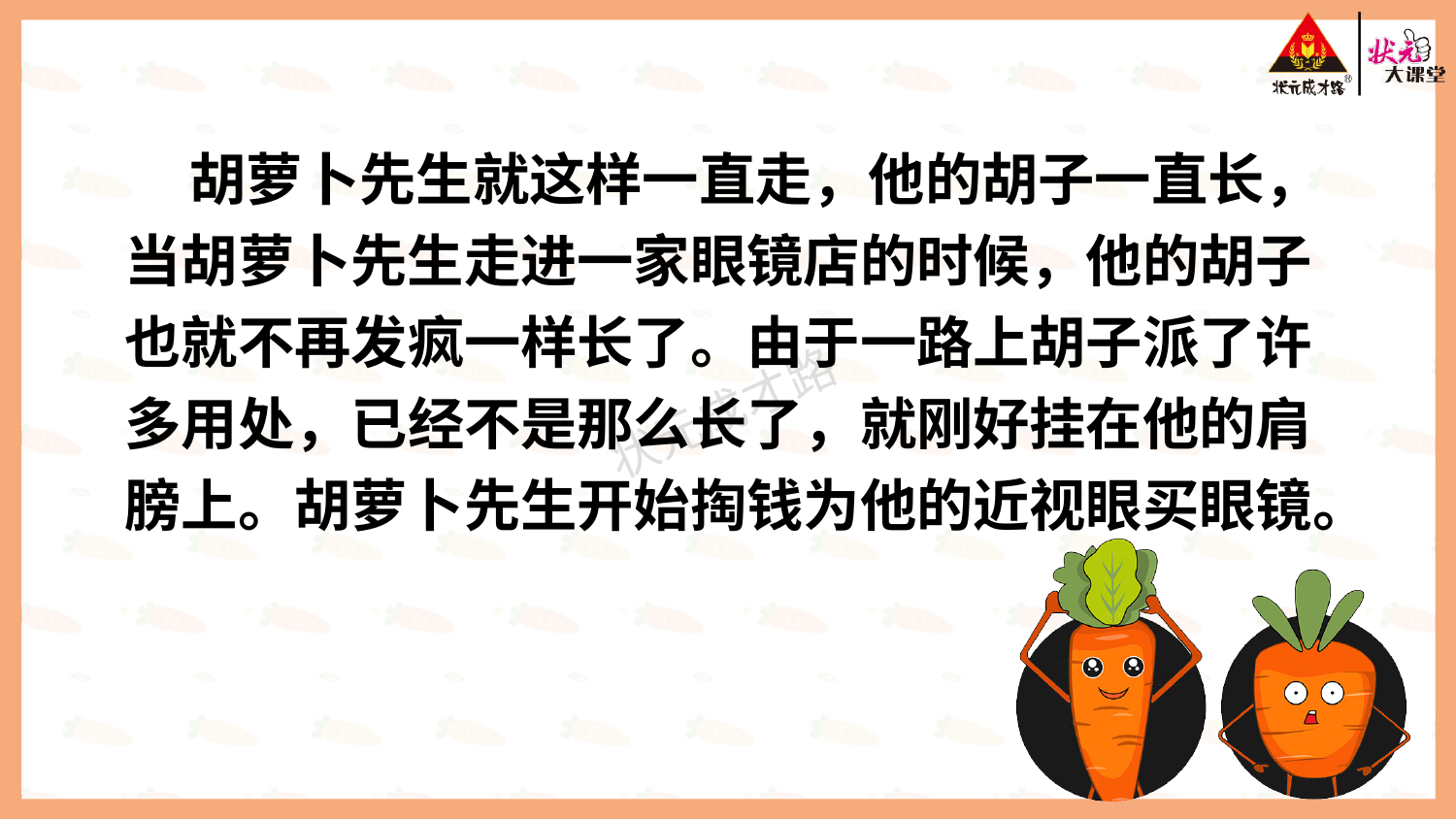

胡萝卜先生就这样一直走，他的胡子一直长，当胡萝卜先生走进一家眼镜店的时候，他的胡子也就不再发疯一样长了。由于一路上胡子派了许多用处，已经不是那么长了，就刚好挂在他的肩膀上。胡萝卜先生开始掏钱为他的近视眼买眼镜。